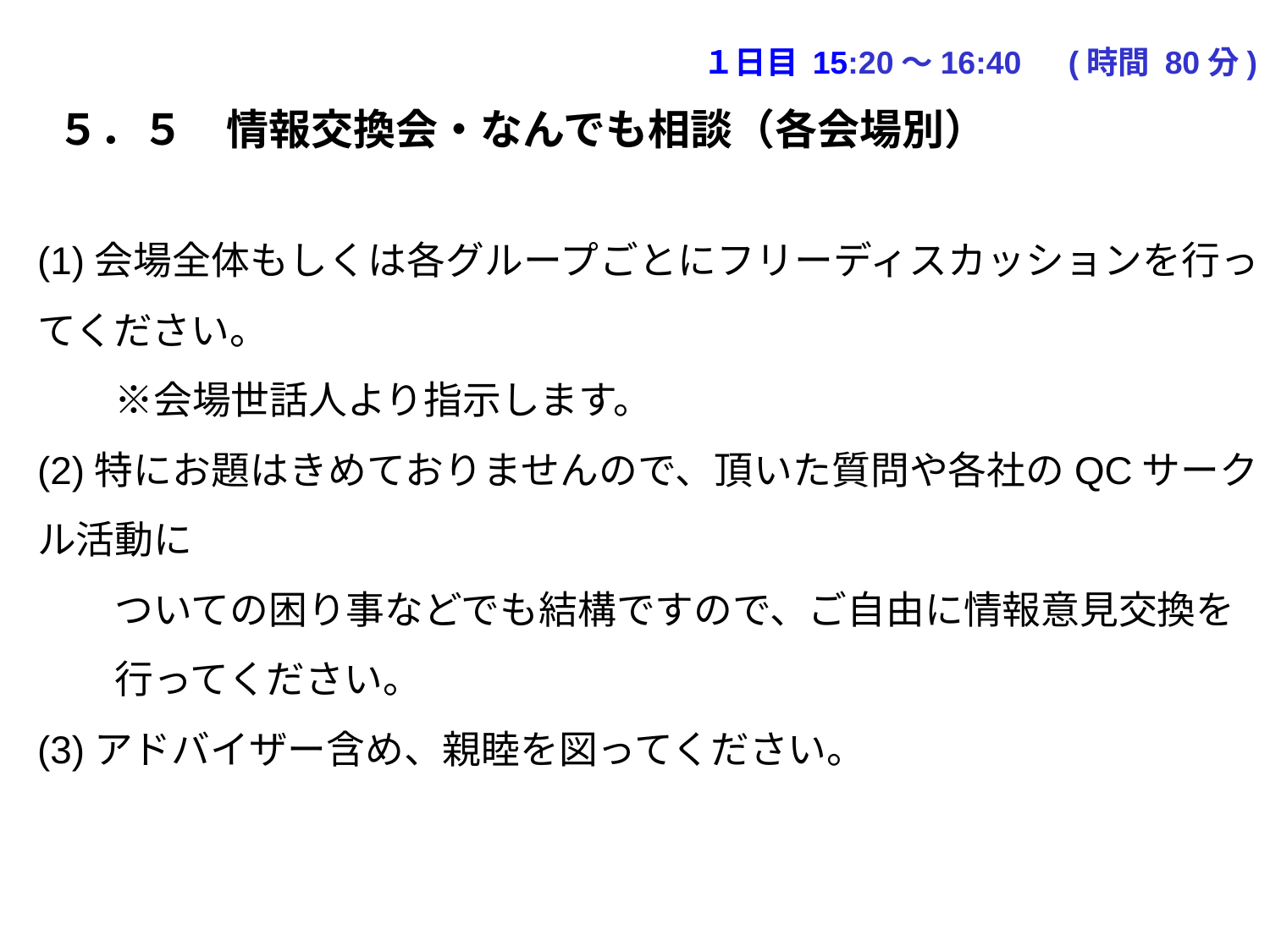

１日目 15:20～16:40　(時間 80分)
５．５　情報交換会・なんでも相談（各会場別）
(1)会場全体もしくは各グループごとにフリーディスカッションを行ってください。
　　※会場世話人より指示します。
(2)特にお題はきめておりませんので、頂いた質問や各社のQCサークル活動に
　　ついての困り事などでも結構ですので、ご自由に情報意見交換を
　　行ってください。
(3)アドバイザー含め、親睦を図ってください。